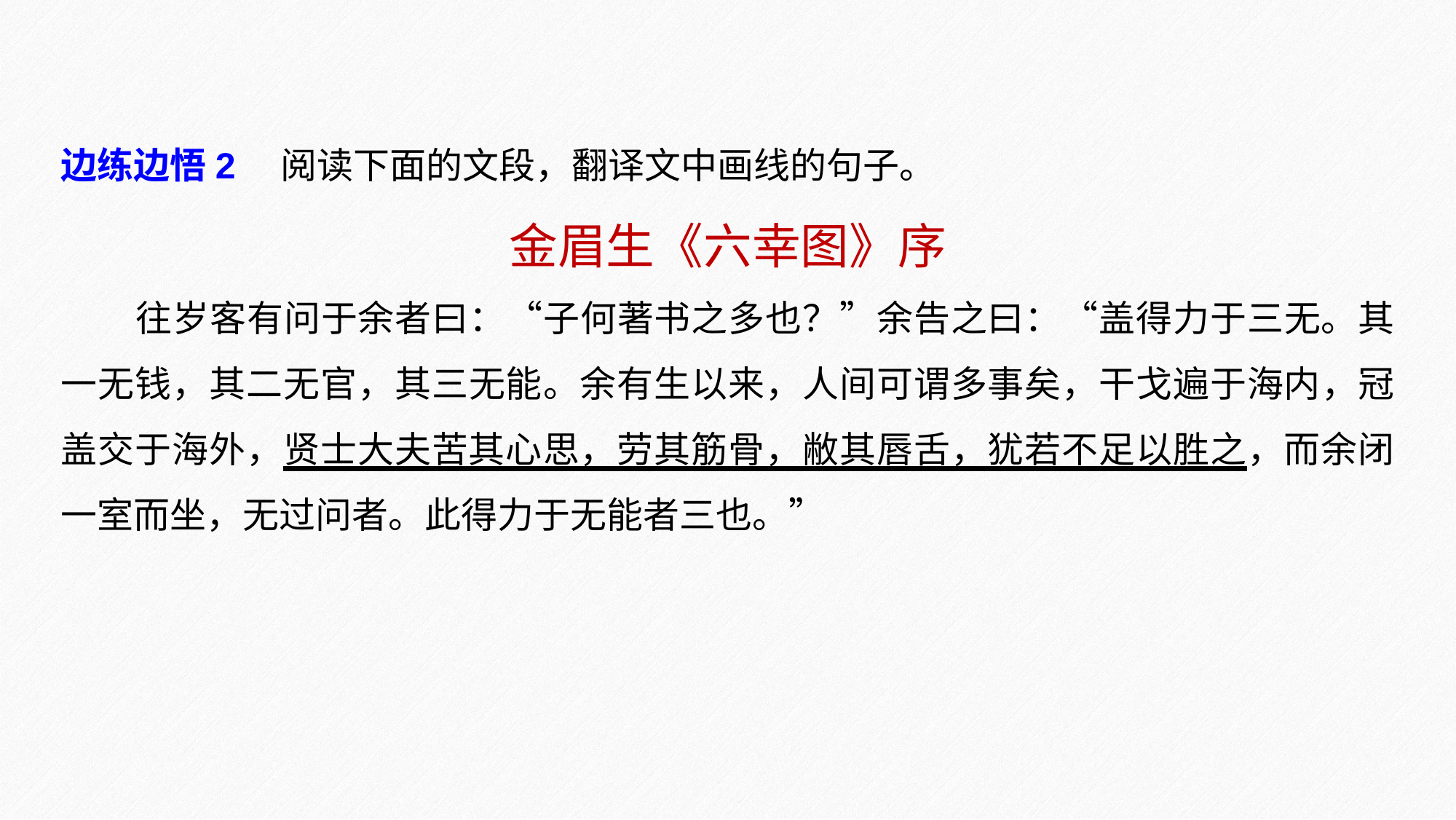

边练边悟2　阅读下面的文段，翻译文中画线的句子。
金眉生《六幸图》序
往岁客有问于余者曰：“子何著书之多也？”余告之曰：“盖得力于三无。其一无钱，其二无官，其三无能。余有生以来，人间可谓多事矣，干戈遍于海内，冠盖交于海外，贤士大夫苦其心思，劳其筋骨，敝其唇舌，犹若不足以胜之，而余闭一室而坐，无过问者。此得力于无能者三也。”